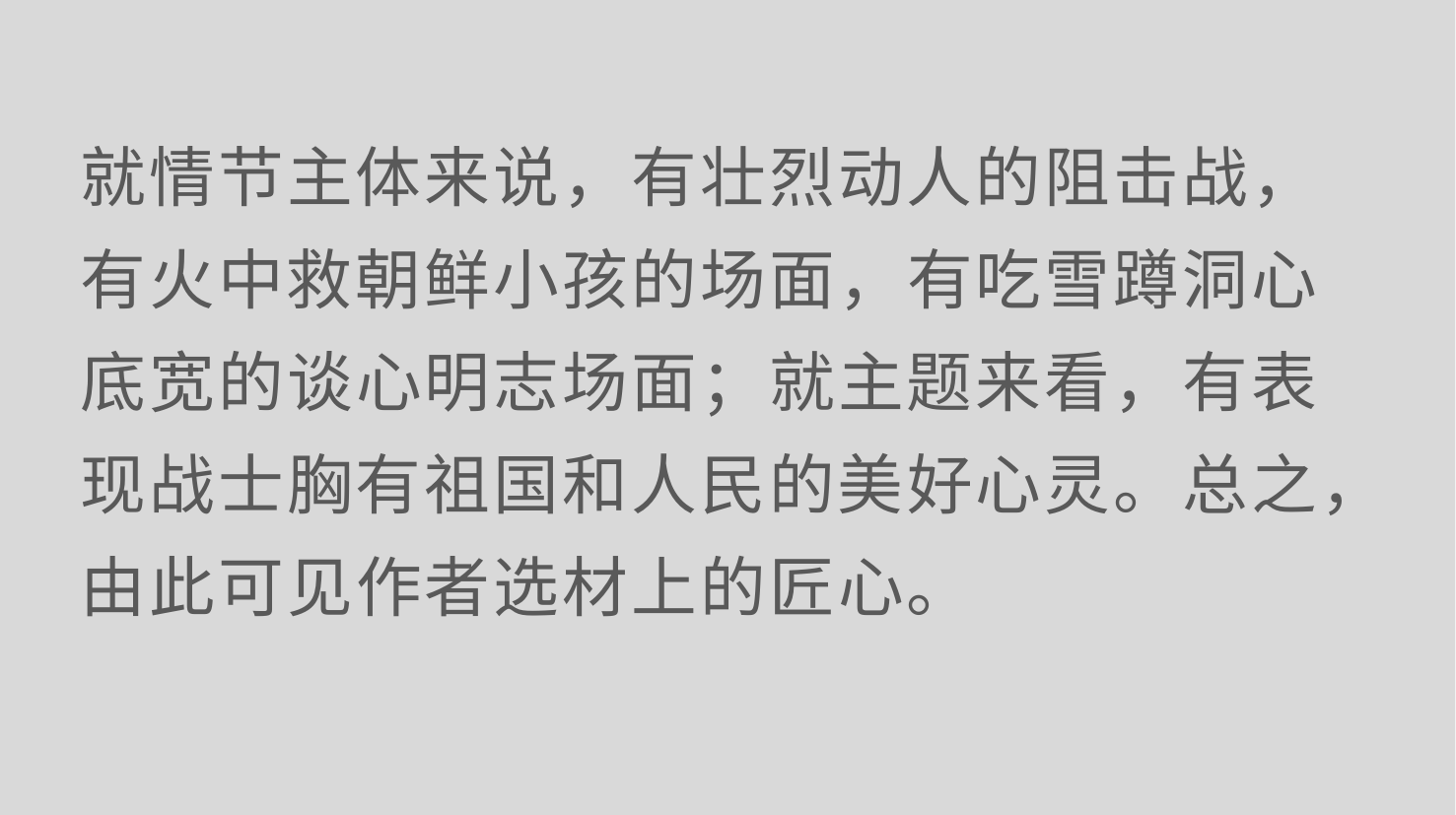

就情节主体来说，有壮烈动人的阻击战，有火中救朝鲜小孩的场面，有吃雪蹲洞心底宽的谈心明志场面；就主题来看，有表现战士胸有祖国和人民的美好心灵。总之，由此可见作者选材上的匠心。